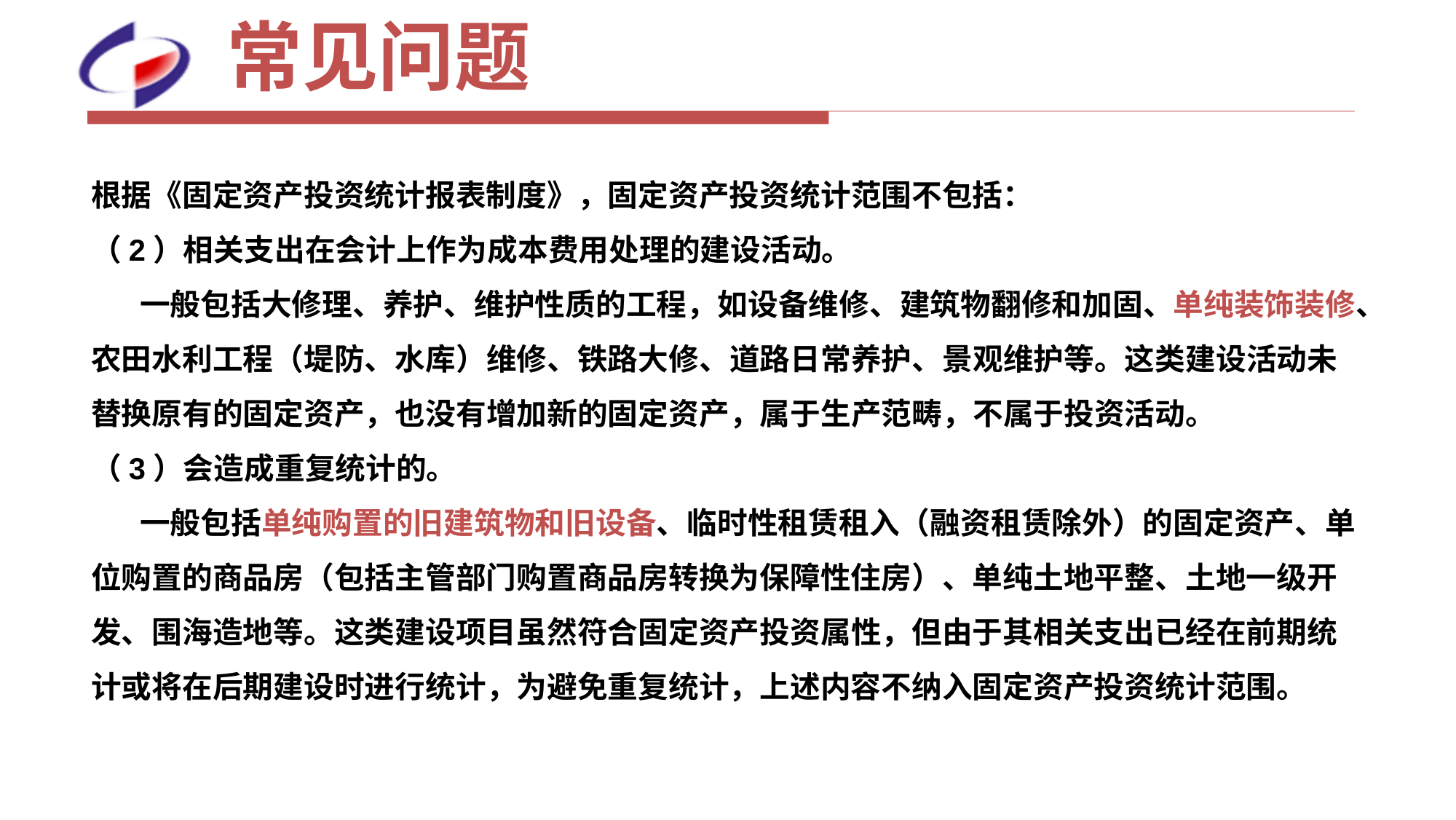

# 常见问题
根据《固定资产投资统计报表制度》，固定资产投资统计范围不包括：
（2）相关支出在会计上作为成本费用处理的建设活动。
      一般包括大修理、养护、维护性质的工程，如设备维修、建筑物翻修和加固、单纯装饰装修、农田水利工程（堤防、水库）维修、铁路大修、道路日常养护、景观维护等。这类建设活动未替换原有的固定资产，也没有增加新的固定资产，属于生产范畴，不属于投资活动。
（3）会造成重复统计的。
      一般包括单纯购置的旧建筑物和旧设备、临时性租赁租入（融资租赁除外）的固定资产、单位购置的商品房（包括主管部门购置商品房转换为保障性住房）、单纯土地平整、土地一级开发、围海造地等。这类建设项目虽然符合固定资产投资属性，但由于其相关支出已经在前期统计或将在后期建设时进行统计，为避免重复统计，上述内容不纳入固定资产投资统计范围。